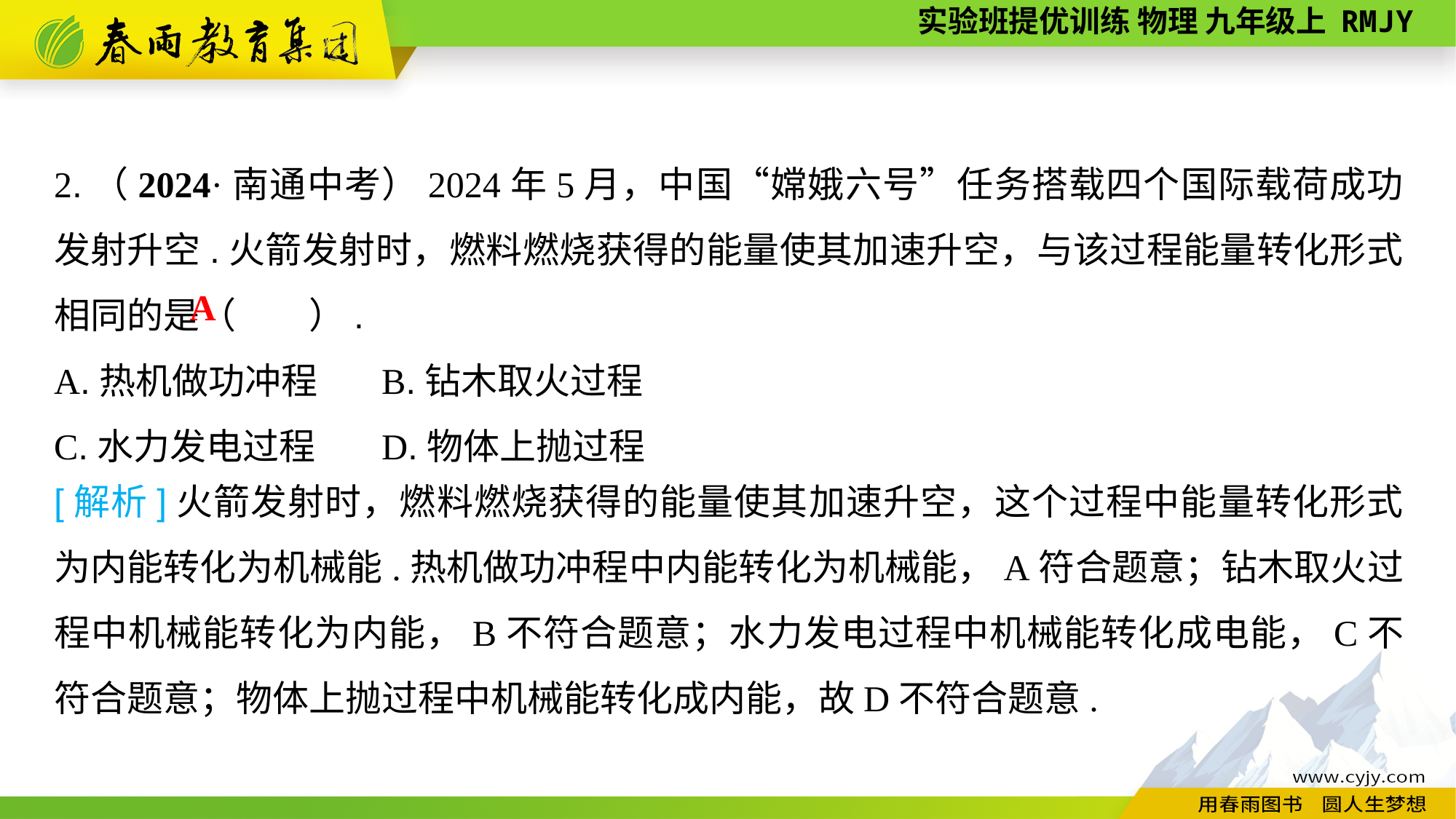

2.（2024·南通中考）2024年5月，中国“嫦娥六号”任务搭载四个国际载荷成功发射升空.火箭发射时，燃料燃烧获得的能量使其加速升空，与该过程能量转化形式相同的是（　　）.
A.热机做功冲程	B.钻木取火过程
C.水力发电过程	D.物体上抛过程
A
[解析]火箭发射时，燃料燃烧获得的能量使其加速升空，这个过程中能量转化形式为内能转化为机械能.热机做功冲程中内能转化为机械能，A符合题意；钻木取火过程中机械能转化为内能，B不符合题意；水力发电过程中机械能转化成电能，C不符合题意；物体上抛过程中机械能转化成内能，故D不符合题意.